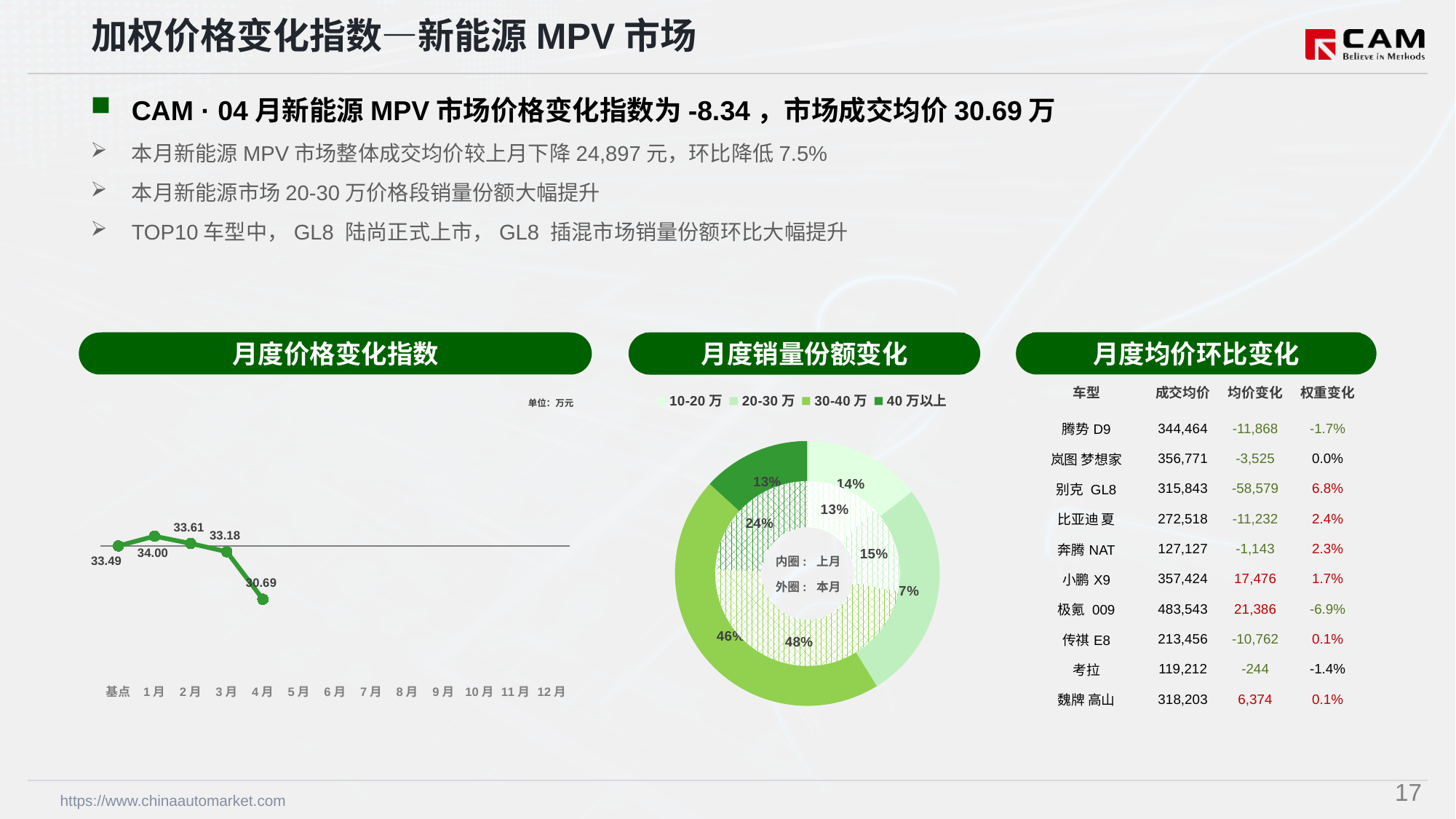

加权价格变化指数—新能源MPV市场
CAM · 04月新能源MPV市场价格变化指数为-8.34，市场成交均价30.69万
本月新能源MPV市场整体成交均价较上月下降24,897元，环比降低7.5%
本月新能源市场20-30万价格段销量份额大幅提升
TOP10车型中，GL8 陆尚正式上市，GL8 插混市场销量份额环比大幅提升
月度价格变化指数

月度均价环比变化

月度销量份额变化

### Chart

| Category | 销量 |
|---|---|
| 10-20万 | 4756.0 |
| 20-30万 | 8810.0 |
| 30-40万 | 15014.0 |
| 40万以上 | 4343.0 |

### Chart

| Category | 销量 |
|---|---|
| 10-20万 | 4103.0 |
| 20-30万 | 4916.0 |
| 30-40万 | 15219.0 |
内圈:  上月
外圈:  本月
| 车型 | 成交均价 | 均价变化 | 权重变化 |
| --- | --- | --- | --- |
| 腾势D9 | 344,464 | -11,868 | -1.7% |
| 岚图 梦想家 | 356,771 | -3,525 | 0.0% |
| 别克 GL8 | 315,843 | -58,579 | 6.8% |
| 比亚迪 夏 | 272,518 | -11,232 | 2.4% |
| 奔腾NAT | 127,127 | -1,143 | 2.3% |
| 小鹏X9 | 357,424 | 17,476 | 1.7% |
| 极氪 009 | 483,543 | 21,386 | -6.9% |
| 传祺E8 | 213,456 | -10,762 | 0.1% |
| 考拉 | 119,212 | -244 | -1.4% |
| 魏牌 高山 | 318,203 | 6,374 | 0.1% |

### Chart

| Category | Y2024 |
|---|---|
| 基点 | 0.0 |
| 1月 | 1.52 |
| 2月 | 0.38 |
| 3月 | -0.91 |
| 4月 | -8.34 |
| 5月 | None |
| 6月 | None |
| 7月 | None |
| 8月 | None |
| 9月 | None |
| 10月 | None |
| 11月 | None |
| 12月 | None |
单位：万元
17